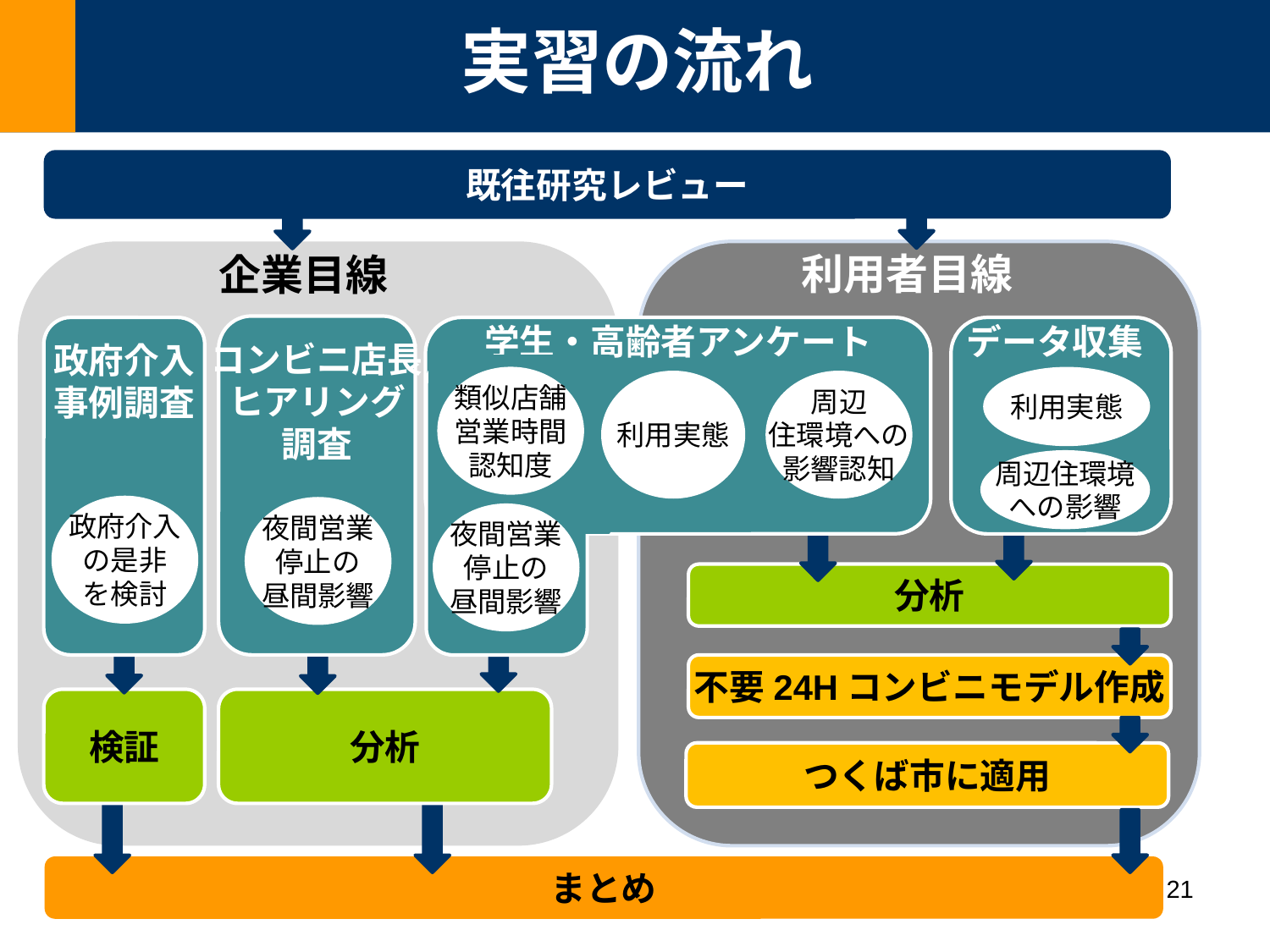

実習の流れ
既往研究レビュー

企業目線
利用者目線
コンビニ店長
ヒアリング
調査

政府介入
事例調査

学生・高齢者アンケート

データ収集

類似店舗
営業時間
認知度
利用実態
利用実態
周辺
住環境への
影響認知
周辺住環境
への影響
政府介入
の是非
を検討
夜間営業
停止の
昼間影響
夜間営業
停止の
昼間影響

分析

不要24Hコンビニモデル作成
検証
分析

つくば市に適用

まとめ
21